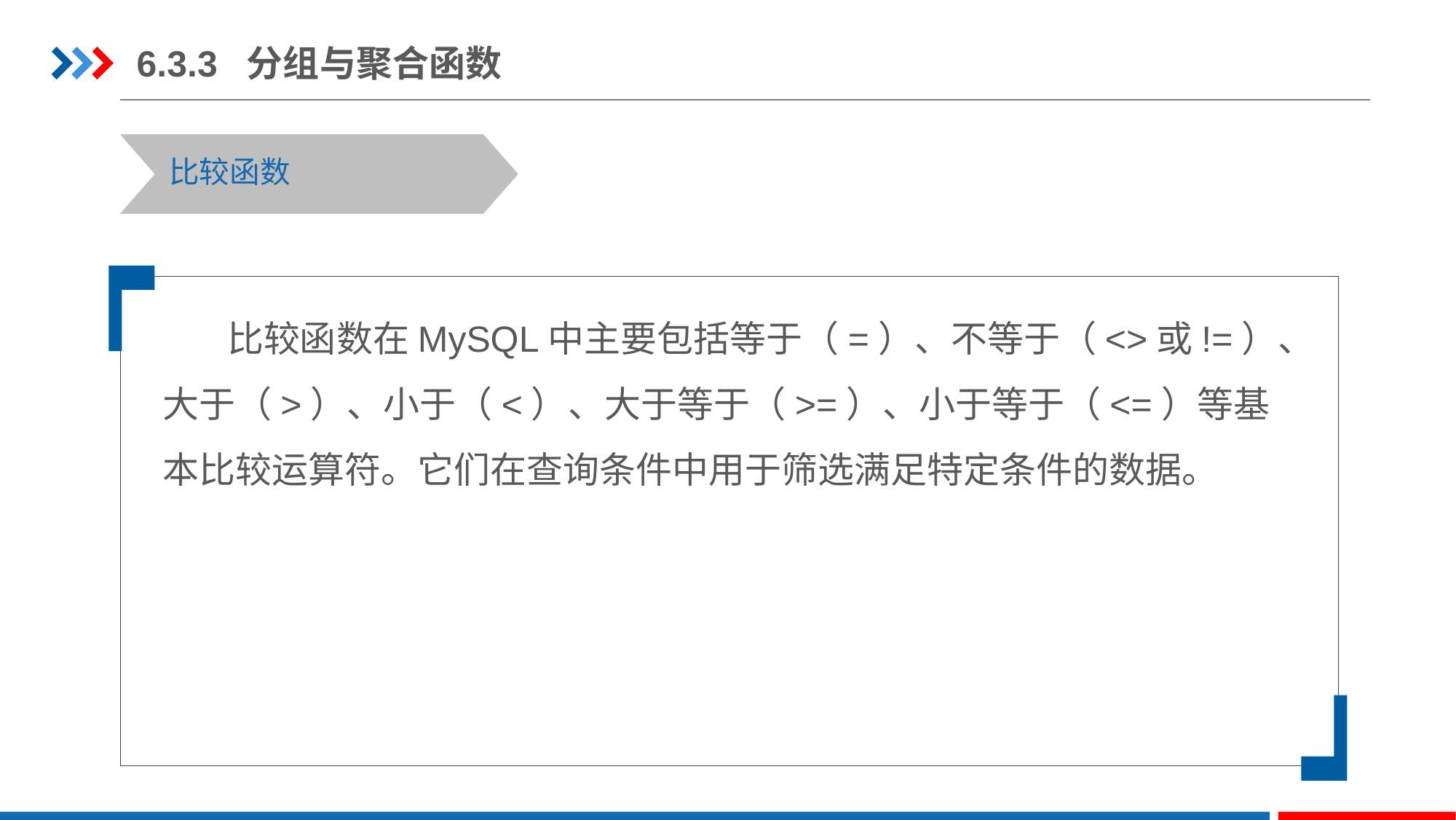

6.3.3  分组与聚合函数

比较函数

比较函数在MySQL中主要包括等于（=）、不等于（<>或!=）、大于（>）、小于（<）、大于等于（>=）、小于等于（<=）等基本比较运算符。它们在查询条件中用于筛选满足特定条件的数据。